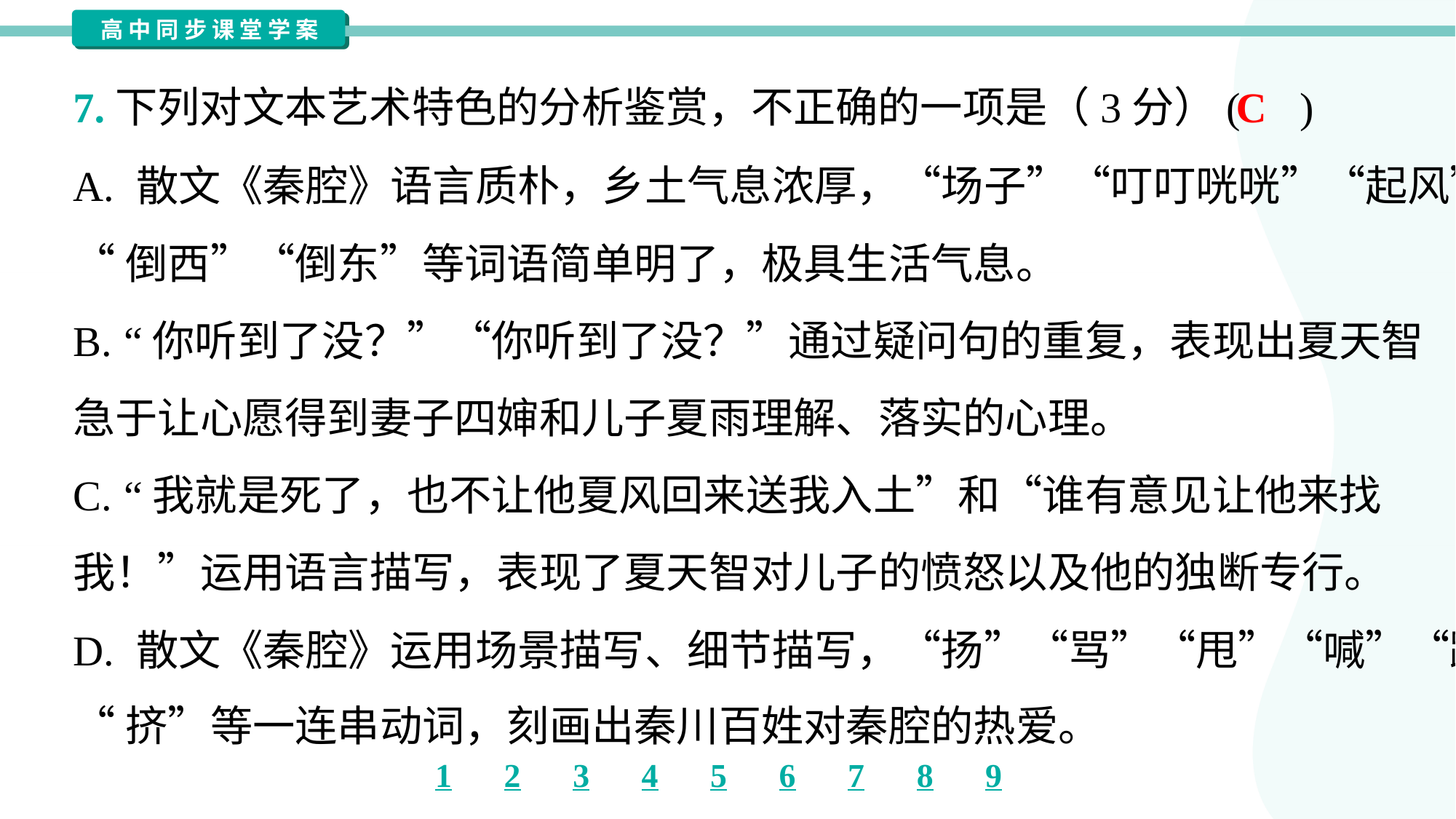

C
7.下列对文本艺术特色的分析鉴赏，不正确的一项是（3分）(     )
A. 散文《秦腔》语言质朴，乡土气息浓厚，“场子”“叮叮咣咣”“起风”
“倒西”“倒东”等词语简单明了，极具生活气息。
B. “你听到了没？”“你听到了没？”通过疑问句的重复，表现出夏天智
急于让心愿得到妻子四婶和儿子夏雨理解、落实的心理。
C. “我就是死了，也不让他夏风回来送我入土”和“谁有意见让他来找
我！”运用语言描写，表现了夏天智对儿子的愤怒以及他的独断专行。
D. 散文《秦腔》运用场景描写、细节描写，“扬”“骂”“甩”“喊”“踩”“叫”
“挤”等一连串动词，刻画出秦川百姓对秦腔的热爱。